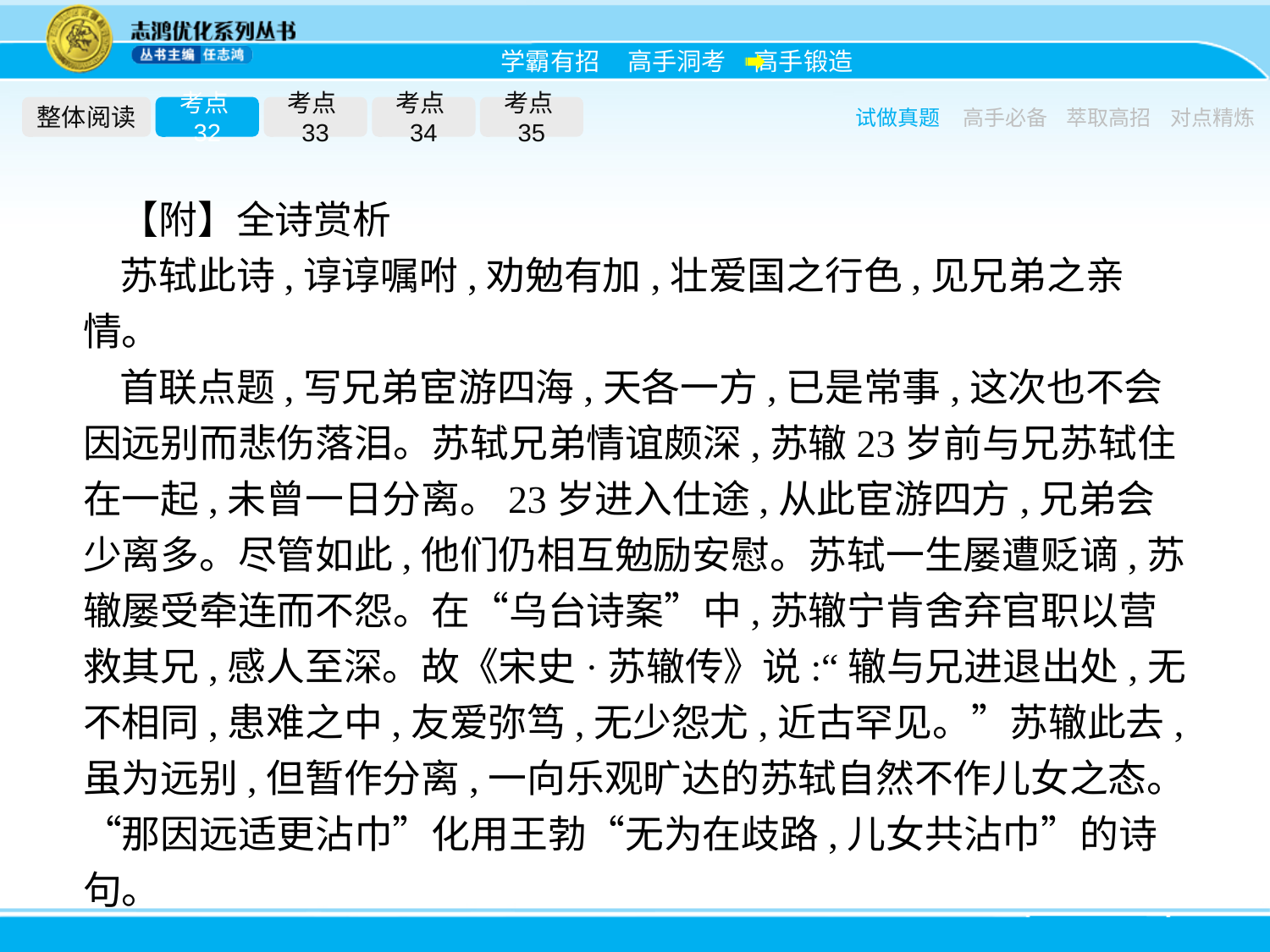

整体阅读
考点32
考点33
考点34
考点35
试做真题
高手必备
萃取高招
对点精炼
【附】全诗赏析
苏轼此诗,谆谆嘱咐,劝勉有加,壮爱国之行色,见兄弟之亲情。
首联点题,写兄弟宦游四海,天各一方,已是常事,这次也不会因远别而悲伤落泪。苏轼兄弟情谊颇深,苏辙23岁前与兄苏轼住在一起,未曾一日分离。23岁进入仕途,从此宦游四方,兄弟会少离多。尽管如此,他们仍相互勉励安慰。苏轼一生屡遭贬谪,苏辙屡受牵连而不怨。在“乌台诗案”中,苏辙宁肯舍弃官职以营救其兄,感人至深。故《宋史·苏辙传》说:“辙与兄进退出处,无不相同,患难之中,友爱弥笃,无少怨尤,近古罕见。”苏辙此去,虽为远别,但暂作分离,一向乐观旷达的苏轼自然不作儿女之态。“那因远适更沾巾”化用王勃“无为在歧路,儿女共沾巾”的诗句。